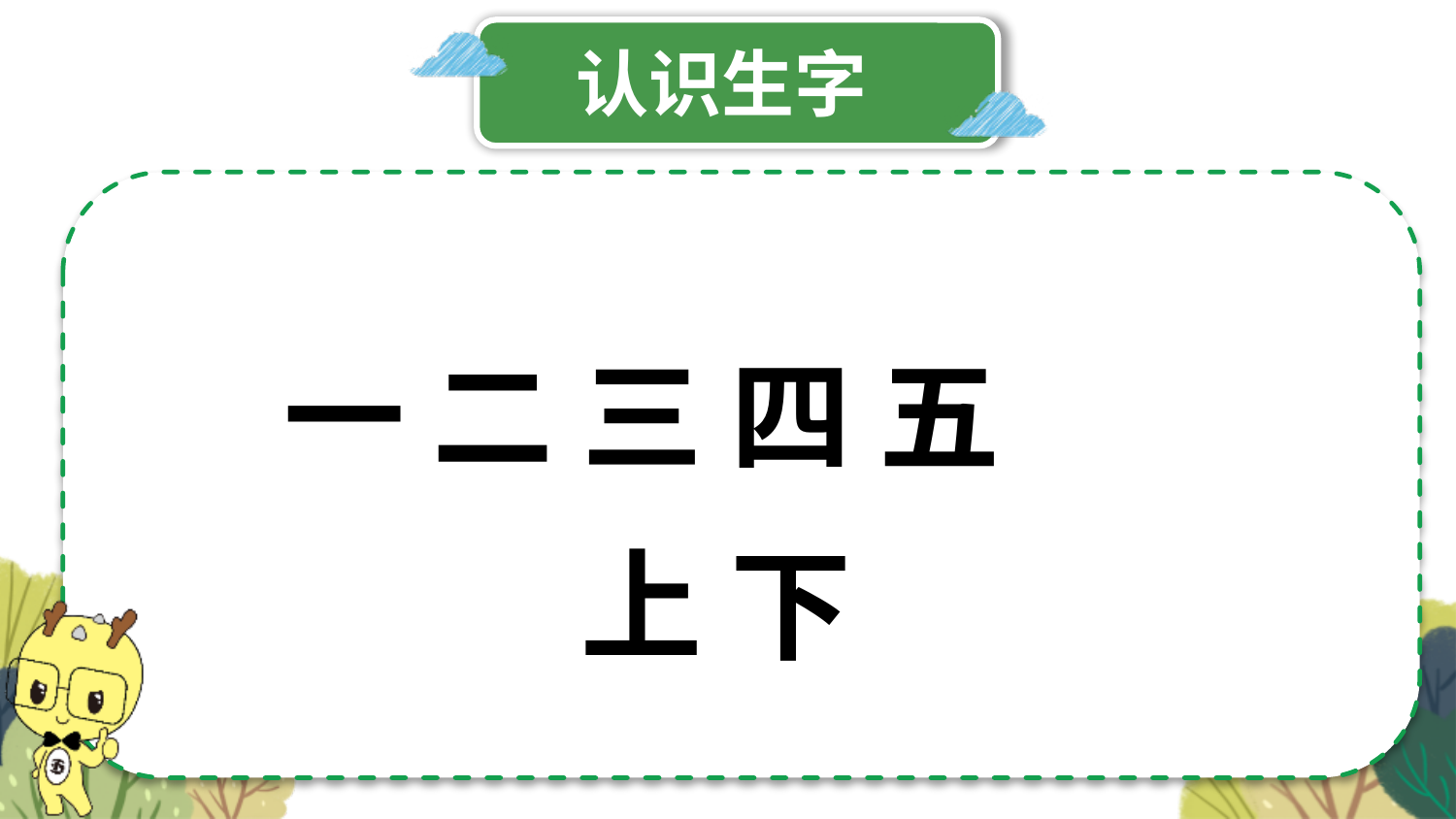

认识生字
一 二 三 四 五
上 下